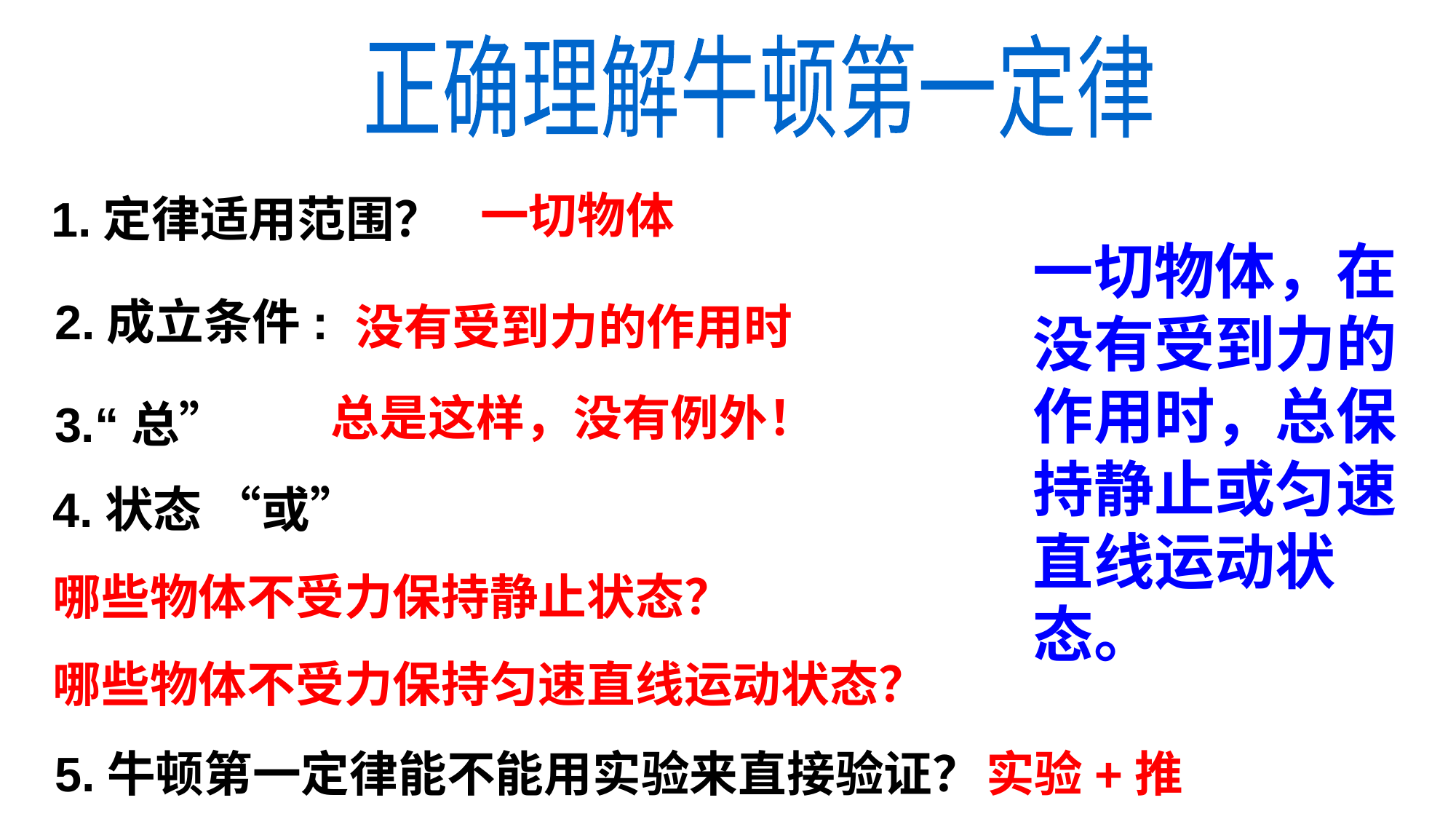

正确理解牛顿第一定律
1.定律适用范围？
一切物体
一切物体，在没有受到力的作用时，总保持静止或匀速直线运动状态。
2.成立条件:
没有受到力的作用时
总是这样，没有例外！
3.“总”
4.状态 “或”
哪些物体不受力保持静止状态？
哪些物体不受力保持匀速直线运动状态？
5.牛顿第一定律能不能用实验来直接验证？
实验+推理